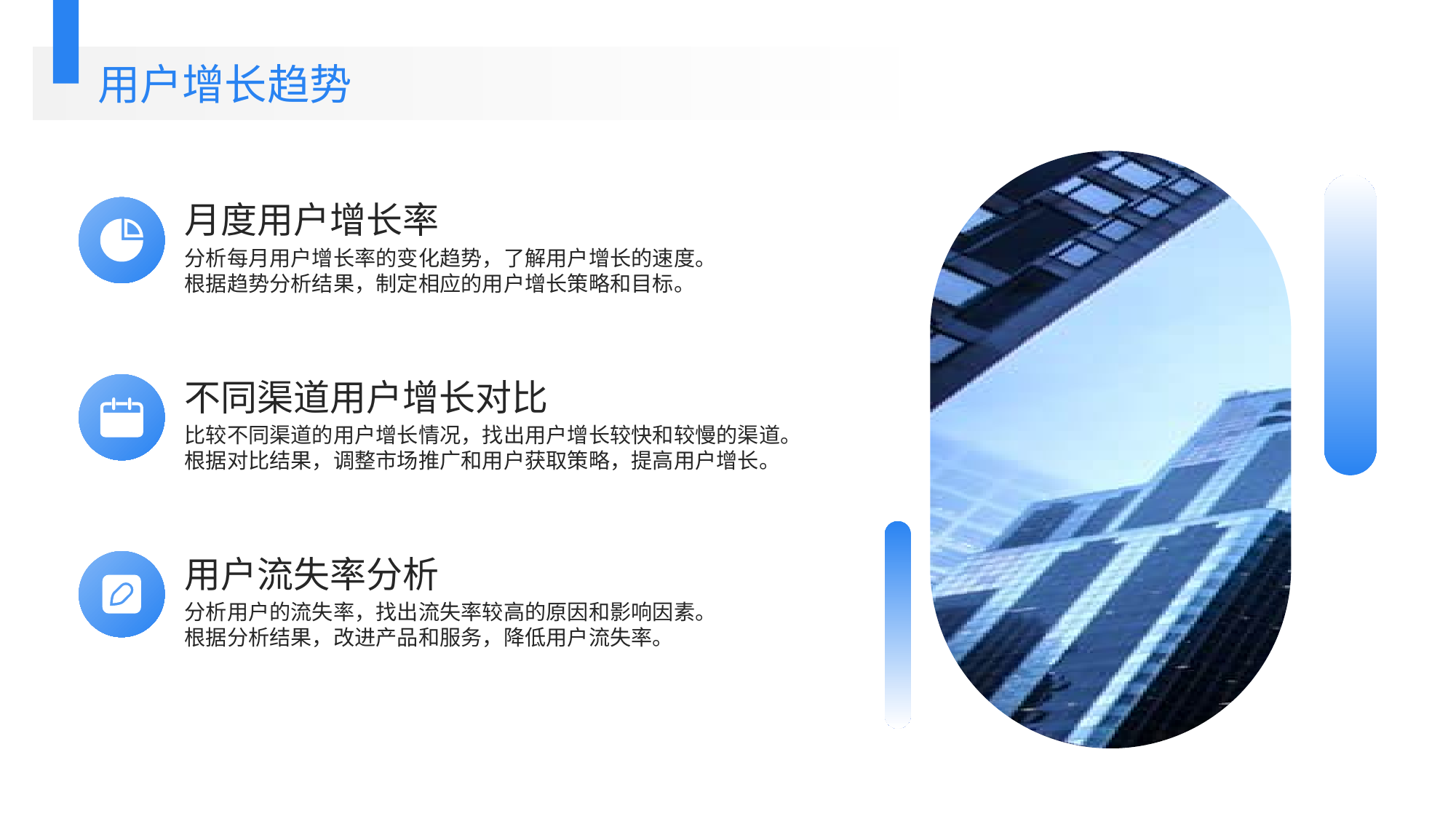

用户增长趋势

月度用户增长率

分析每月用户增长率的变化趋势，了解用户增长的速度。
根据趋势分析结果，制定相应的用户增长策略和目标。
不同渠道用户增长对比

比较不同渠道的用户增长情况，找出用户增长较快和较慢的渠道。
根据对比结果，调整市场推广和用户获取策略，提高用户增长。

用户流失率分析

分析用户的流失率，找出流失率较高的原因和影响因素。
根据分析结果，改进产品和服务，降低用户流失率。